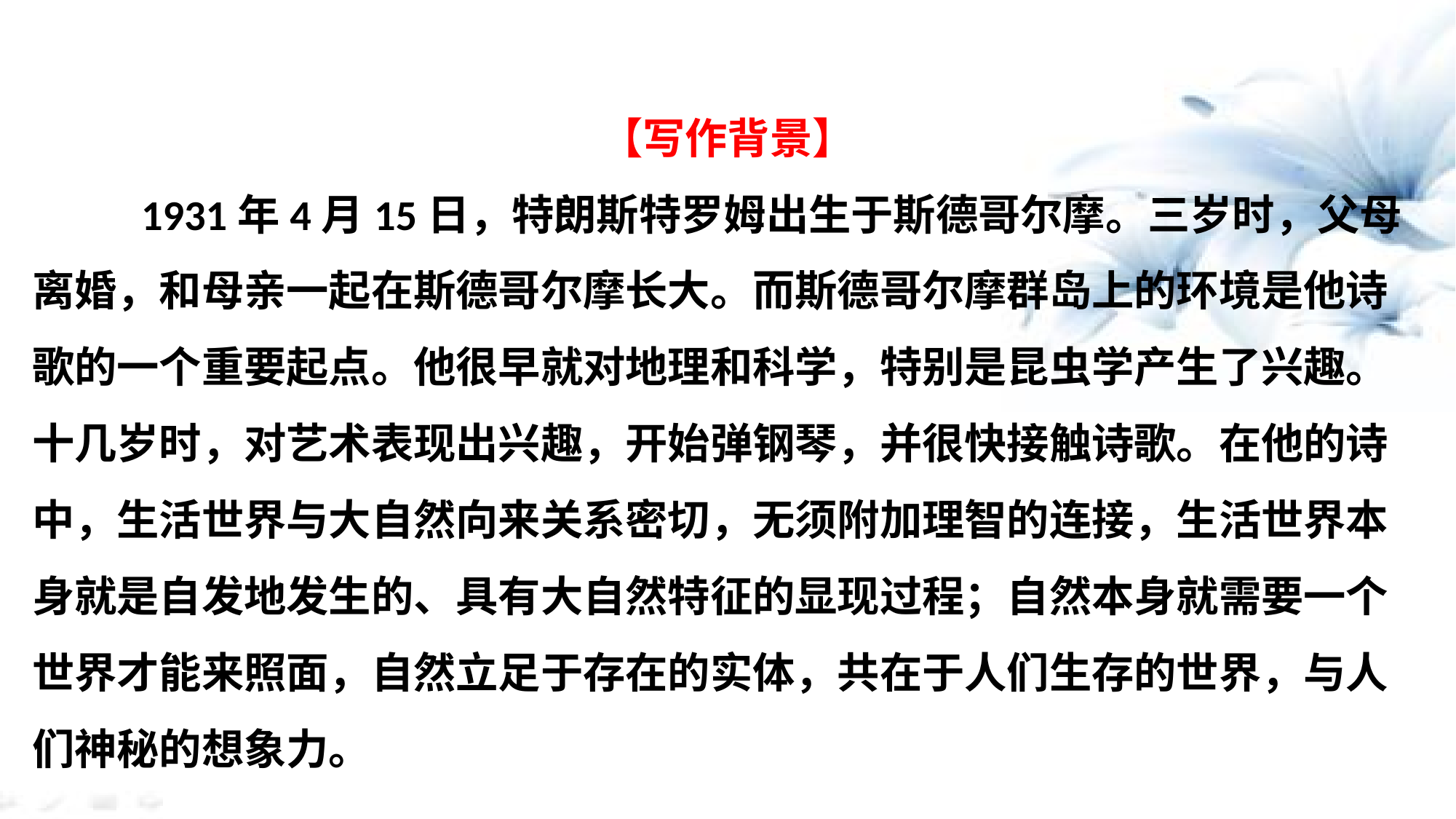

【写作背景】
	1931年4月15日，特朗斯特罗姆出生于斯德哥尔摩。三岁时，父母离婚，和母亲一起在斯德哥尔摩长大。而斯德哥尔摩群岛上的环境是他诗歌的一个重要起点。他很早就对地理和科学，特别是昆虫学产生了兴趣。十几岁时，对艺术表现出兴趣，开始弹钢琴，并很快接触诗歌。在他的诗中，生活世界与大自然向来关系密切，无须附加理智的连接，生活世界本身就是自发地发生的、具有大自然特征的显现过程；自然本身就需要一个世界才能来照面，自然立足于存在的实体，共在于人们生存的世界，与人们神秘的想象力。